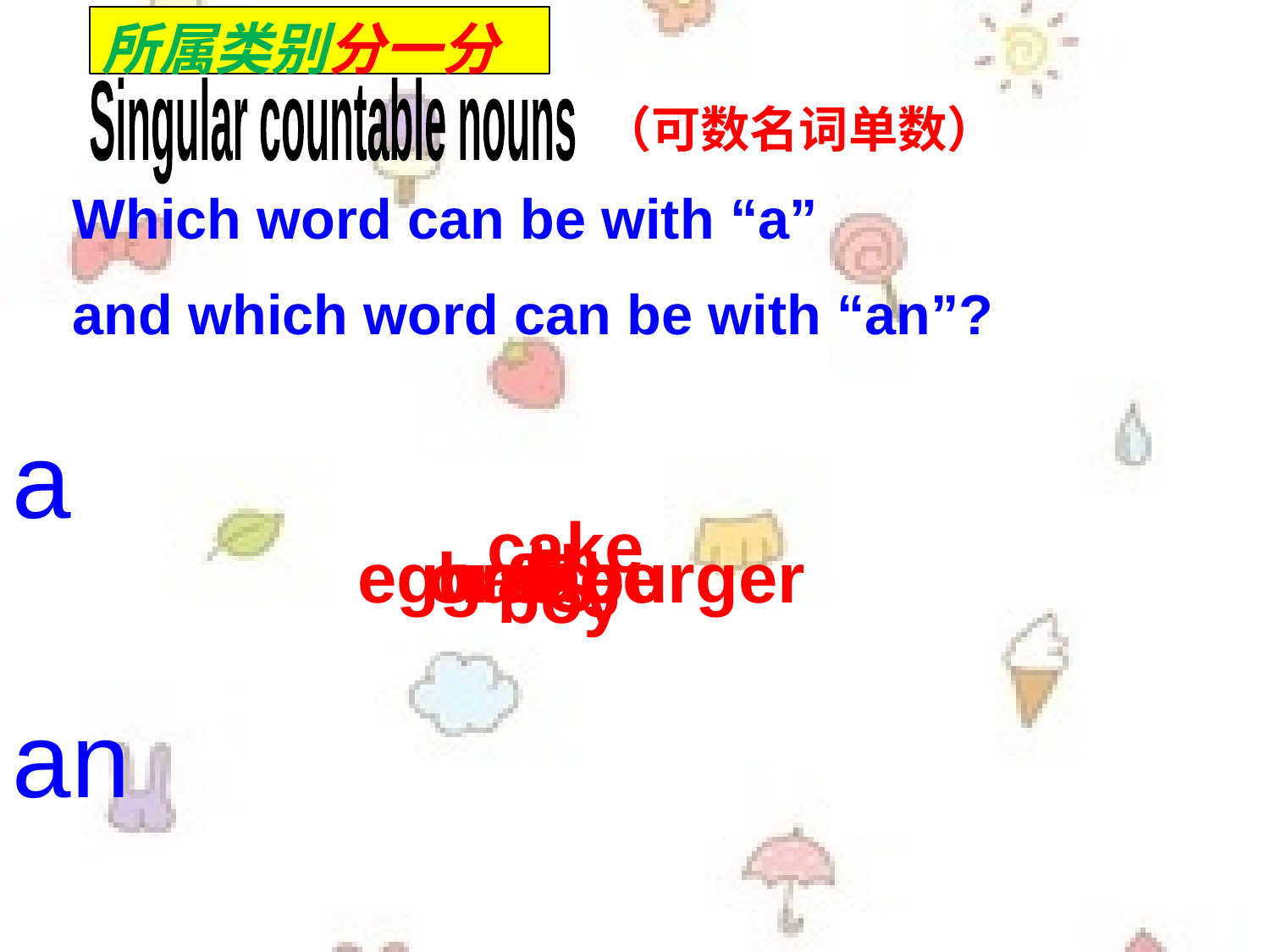

所属类别分一分
Singular countable nouns
 （可数名词单数）
Which word can be with “a”
and which word can be with “an”?
a
cake
U
egg
orange
hamburger
uncle
8
5
S
boy
an